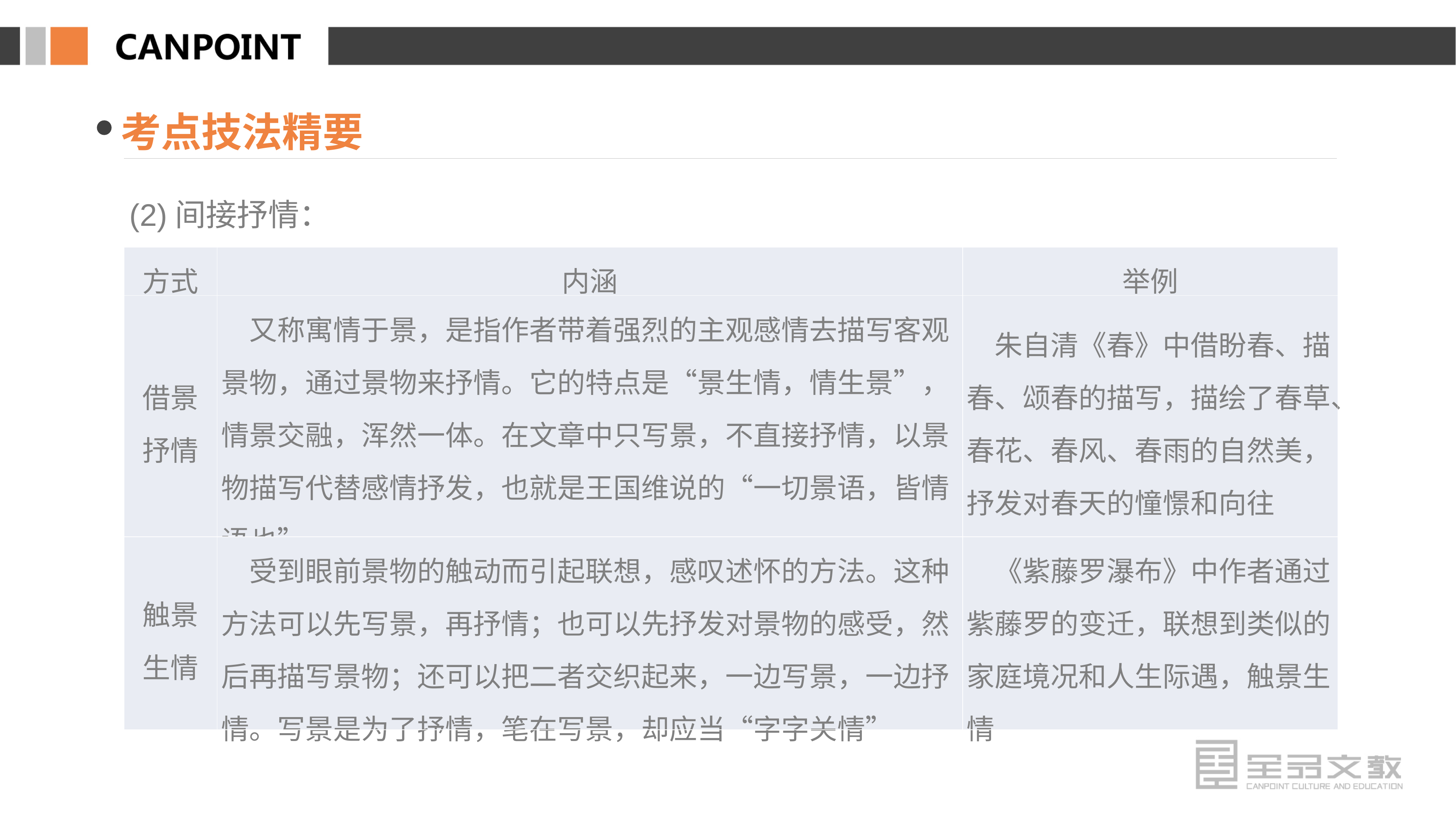

考点技法精要

(2)间接抒情：
| 方式 | 内涵 | 举例 |
| --- | --- | --- |
| 借景 抒情 | 又称寓情于景，是指作者带着强烈的主观感情去描写客观景物，通过景物来抒情。它的特点是“景生情，情生景”，情景交融，浑然一体。在文章中只写景，不直接抒情，以景物描写代替感情抒发，也就是王国维说的“一切景语，皆情语也” | 朱自清《春》中借盼春、描春、颂春的描写，描绘了春草、春花、春风、春雨的自然美，抒发对春天的憧憬和向往 |
| 触景 生情 | 受到眼前景物的触动而引起联想，感叹述怀的方法。这种方法可以先写景，再抒情；也可以先抒发对景物的感受，然后再描写景物；还可以把二者交织起来，一边写景，一边抒情。写景是为了抒情，笔在写景，却应当“字字关情” | 《紫藤罗瀑布》中作者通过紫藤罗的变迁，联想到类似的家庭境况和人生际遇，触景生情 |